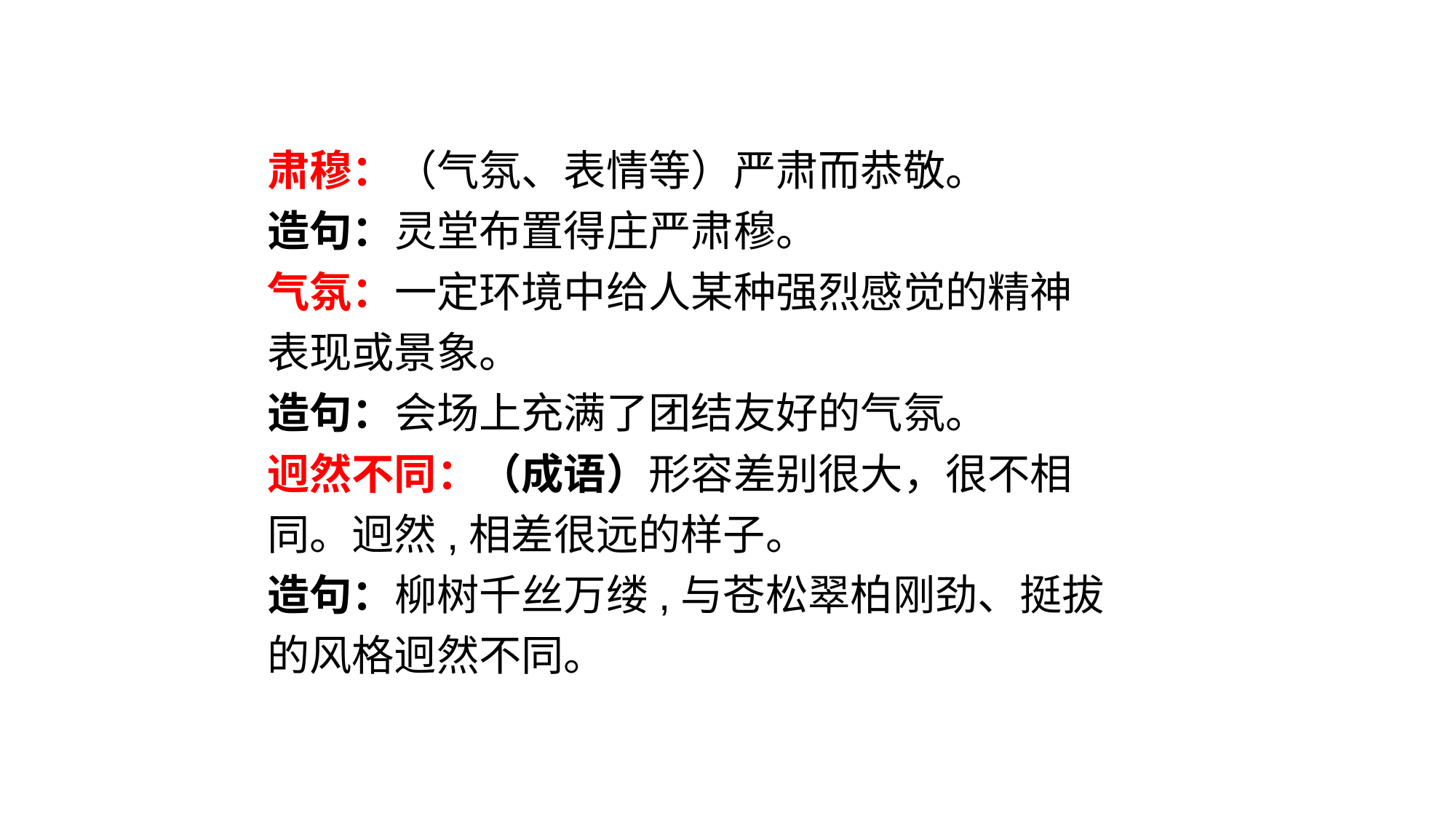

肃穆：（气氛、表情等）严肃而恭敬。
造句：灵堂布置得庄严肃穆。
气氛：一定环境中给人某种强烈感觉的精神表现或景象。
造句：会场上充满了团结友好的气氛。
迥然不同：（成语）形容差别很大，很不相同。迥然,相差很远的样子。
造句：柳树千丝万缕,与苍松翠柏刚劲、挺拔的风格迥然不同。